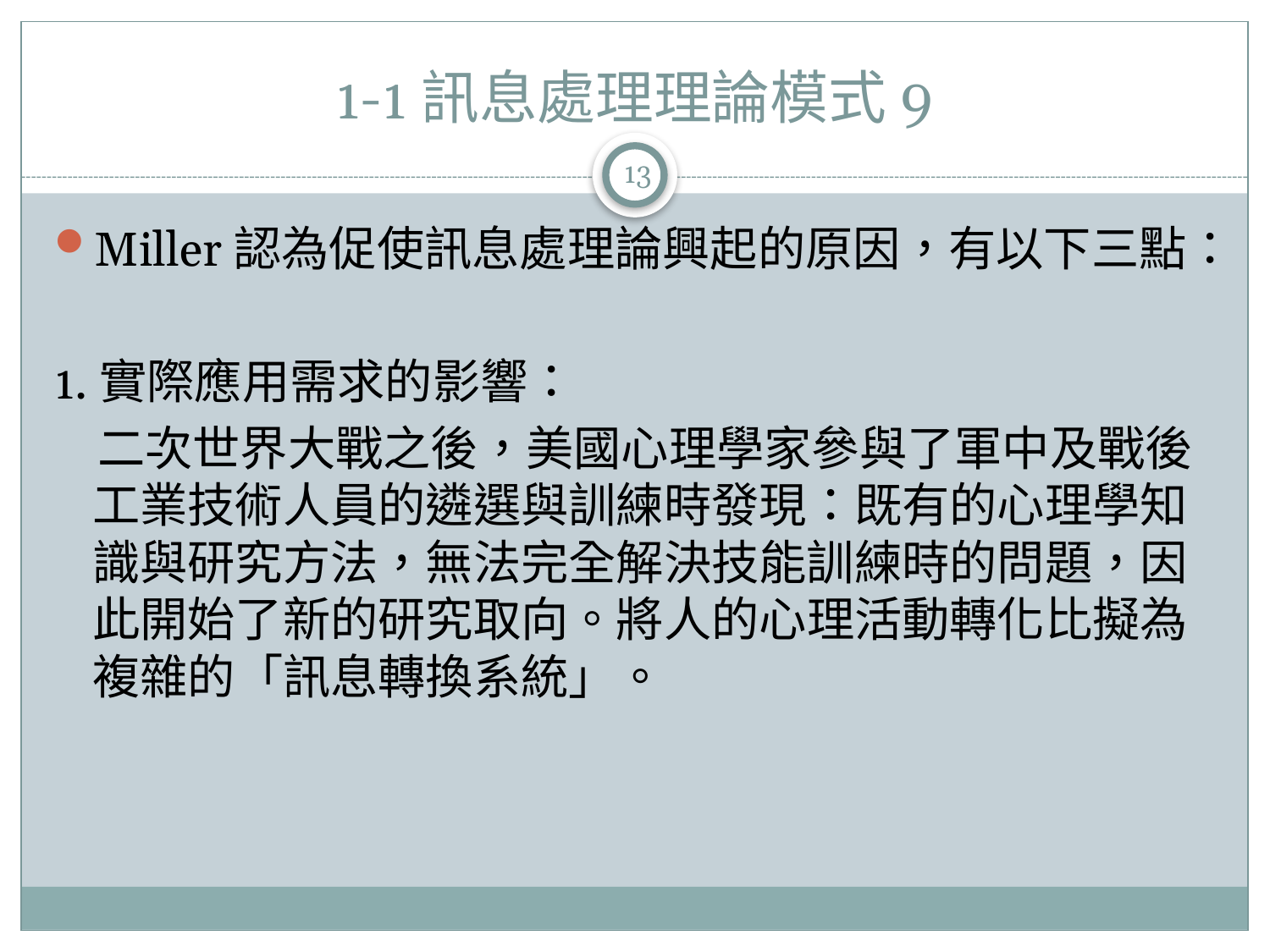

# 1-1訊息處理理論模式9
13
Miller認為促使訊息處理論興起的原因，有以下三點：

1.實際應用需求的影響：
   二次世界大戰之後，美國心理學家參與了軍中及戰後工業技術人員的遴選與訓練時發現：既有的心理學知識與研究方法，無法完全解決技能訓練時的問題，因此開始了新的研究取向。將人的心理活動轉化比擬為複雜的「訊息轉換系統」。